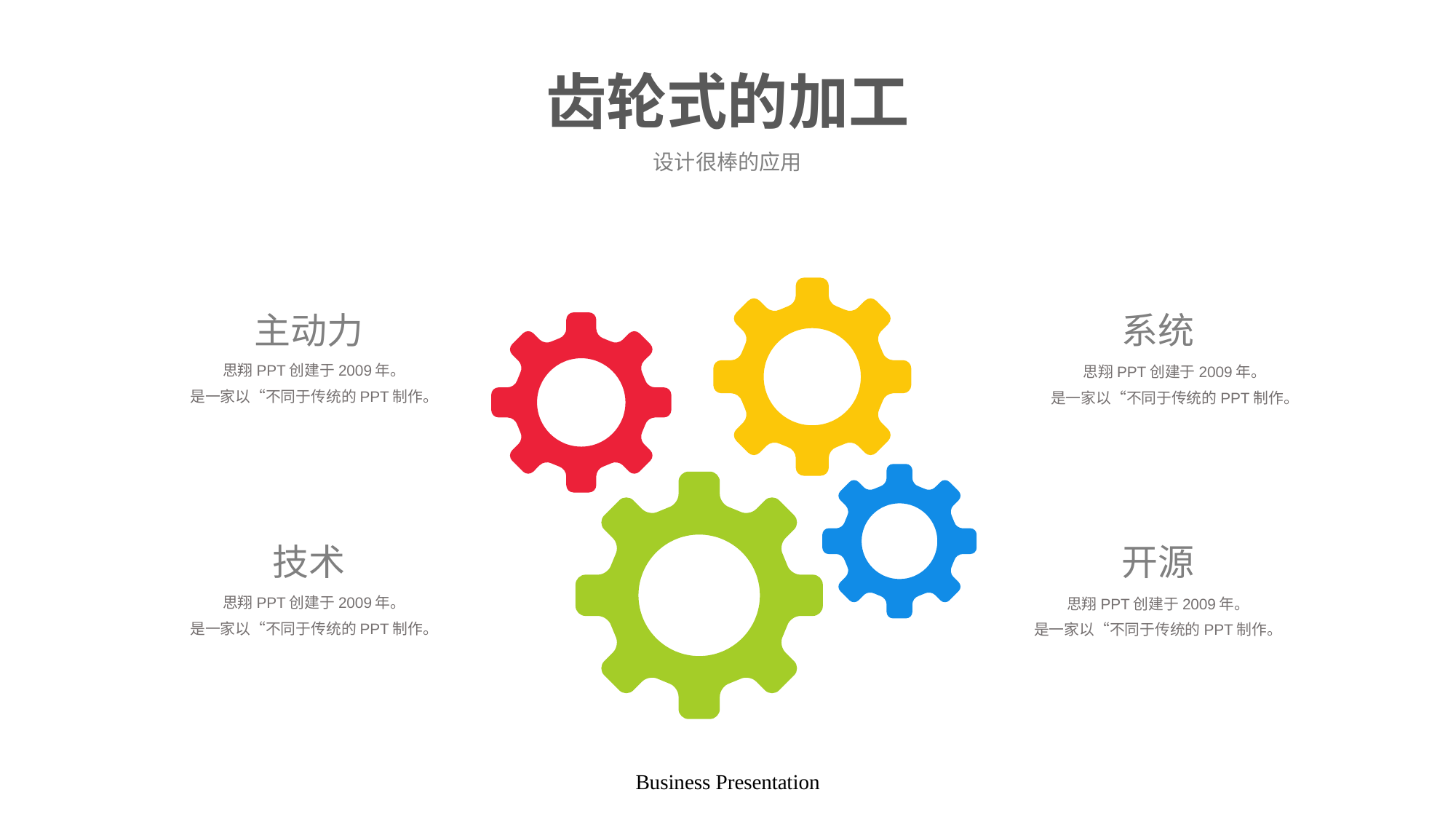

# 齿轮式的加工
设计很棒的应用

主动力
系统

思翔PPT创建于2009年。
是一家以“不同于传统的PPT制作。
思翔PPT创建于2009年。
是一家以“不同于传统的PPT制作。

技术
开源
思翔PPT创建于2009年。
是一家以“不同于传统的PPT制作。
思翔PPT创建于2009年。
是一家以“不同于传统的PPT制作。
Business Presentation
16